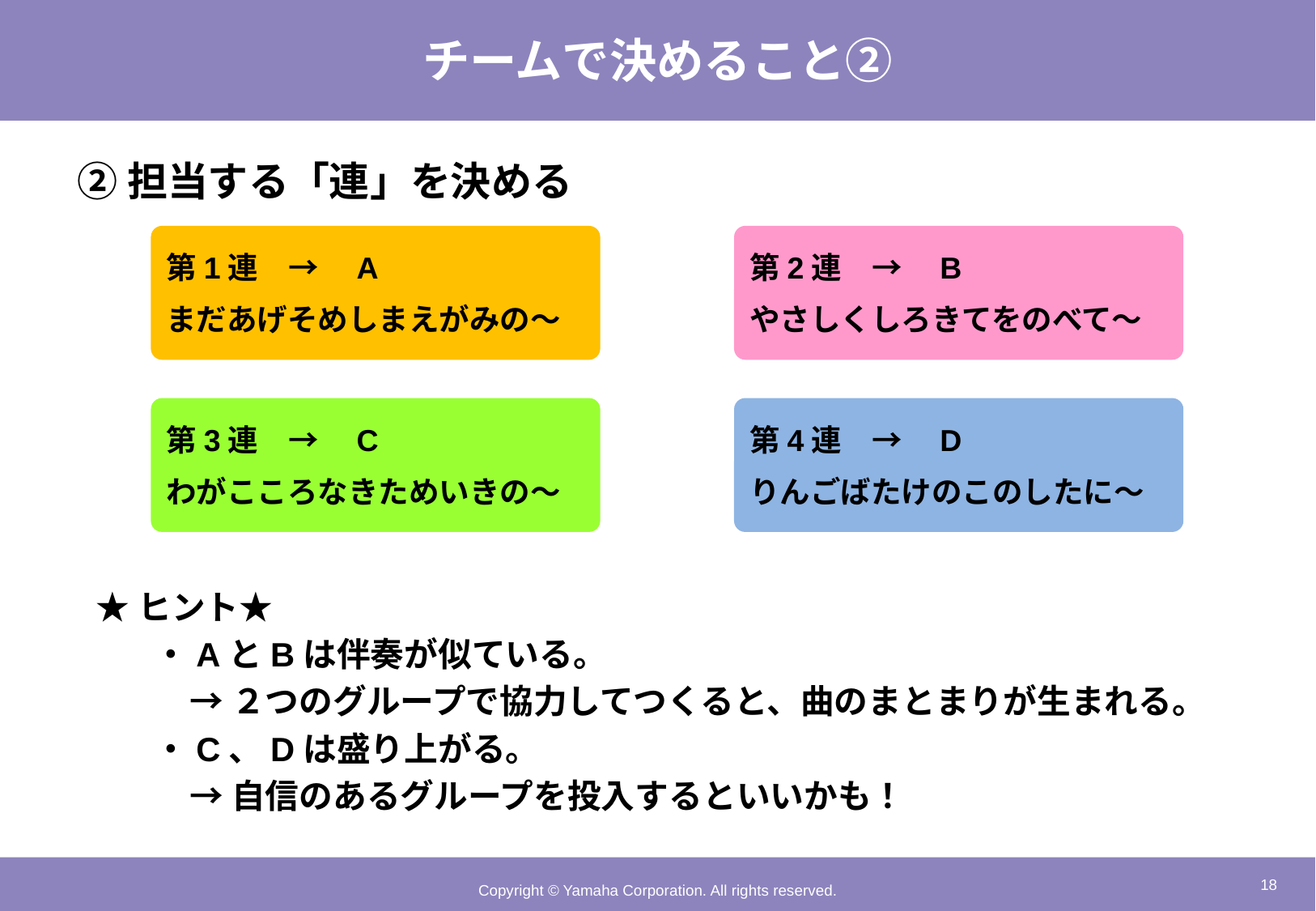

# チームで決めること②
②担当する「連」を決める
第1連　→　A
まだあげそめしまえがみの～
第2連　→　B
やさしくしろきてをのべて～
第3連　→　C
わがこころなきためいきの～
第4連　→　D
りんごばたけのこのしたに～
★ヒント★
・AとBは伴奏が似ている。
→２つのグループで協力してつくると、曲のまとまりが生まれる。
・C、Dは盛り上がる。
→自信のあるグループを投入するといいかも！
18